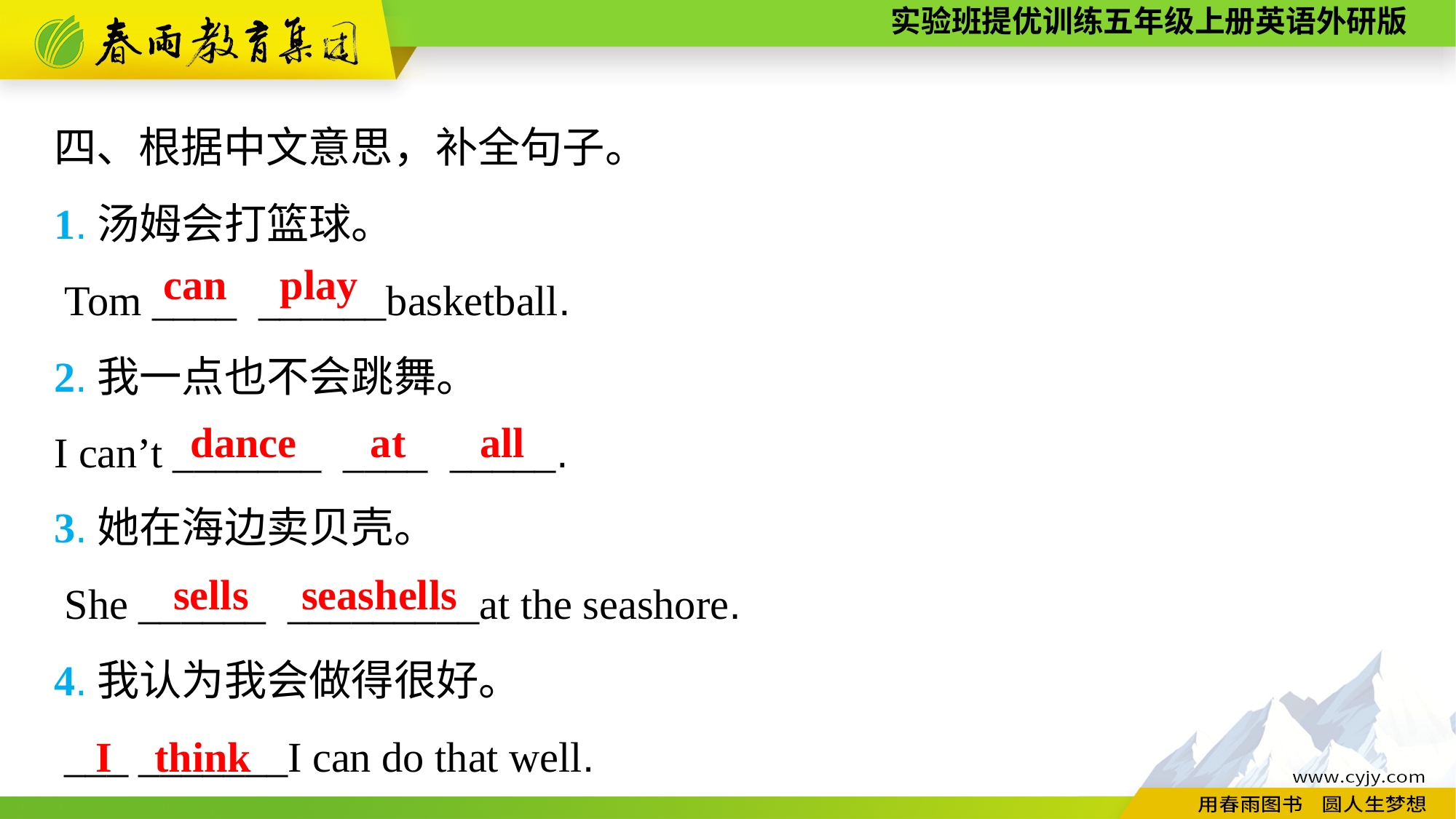

四、根据中文意思，补全句子。
1.汤姆会打篮球。
 Tom ___________basketball.
2.我一点也不会跳舞。
I can’t __________________.
can     play
dance       at       all
3.她在海边卖贝壳。
 She ________________at the seashore.
4.我认为我会做得很好。
 ___ _______I can do that well.
sells     seashells
I    think